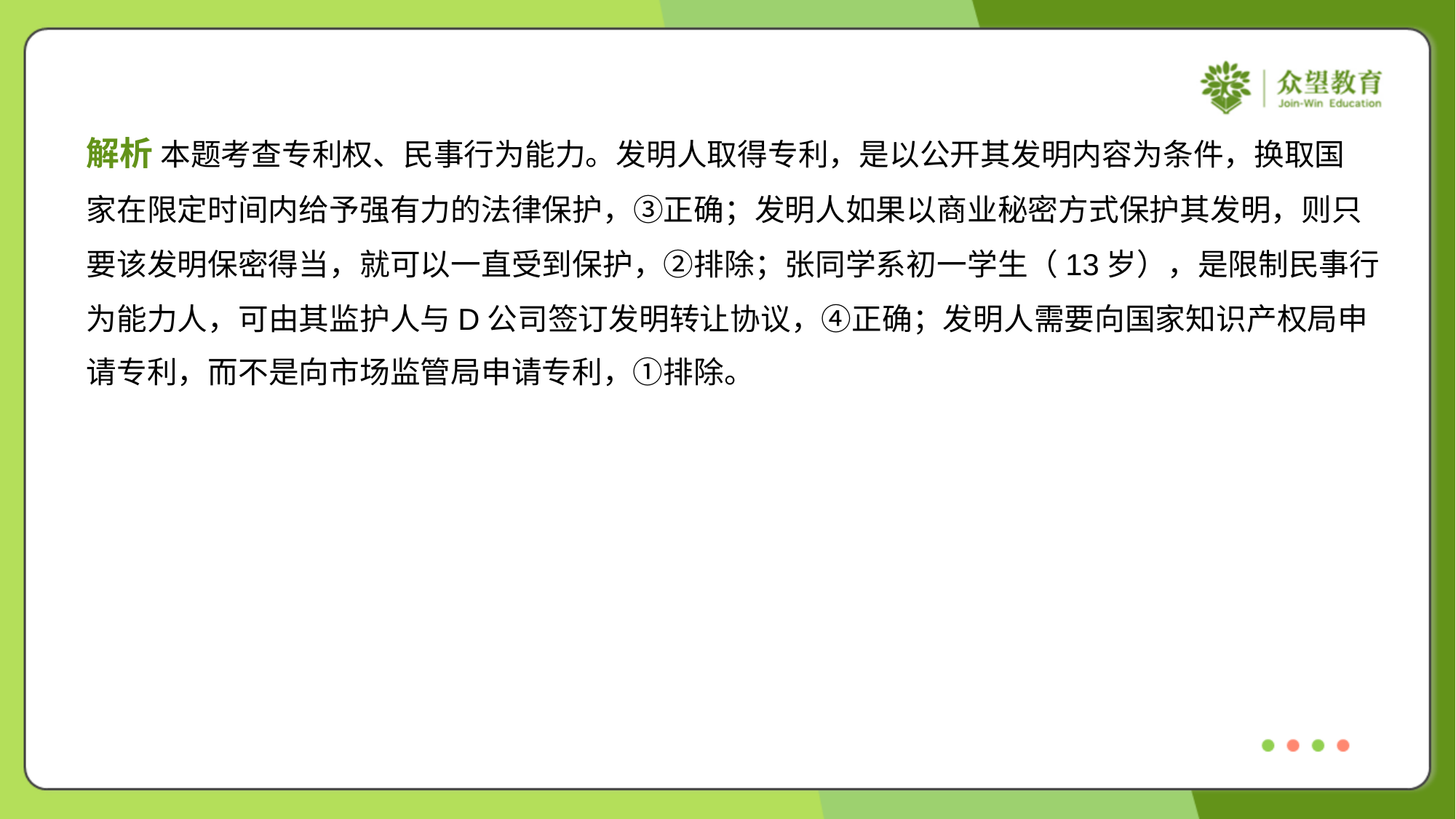

解析 本题考查专利权、民事行为能力。发明人取得专利，是以公开其发明内容为条件，换取国
家在限定时间内给予强有力的法律保护，③正确；发明人如果以商业秘密方式保护其发明，则只
要该发明保密得当，就可以一直受到保护，②排除；张同学系初一学生（13岁），是限制民事行
为能力人，可由其监护人与D公司签订发明转让协议，④正确；发明人需要向国家知识产权局申
请专利，而不是向市场监管局申请专利，①排除。